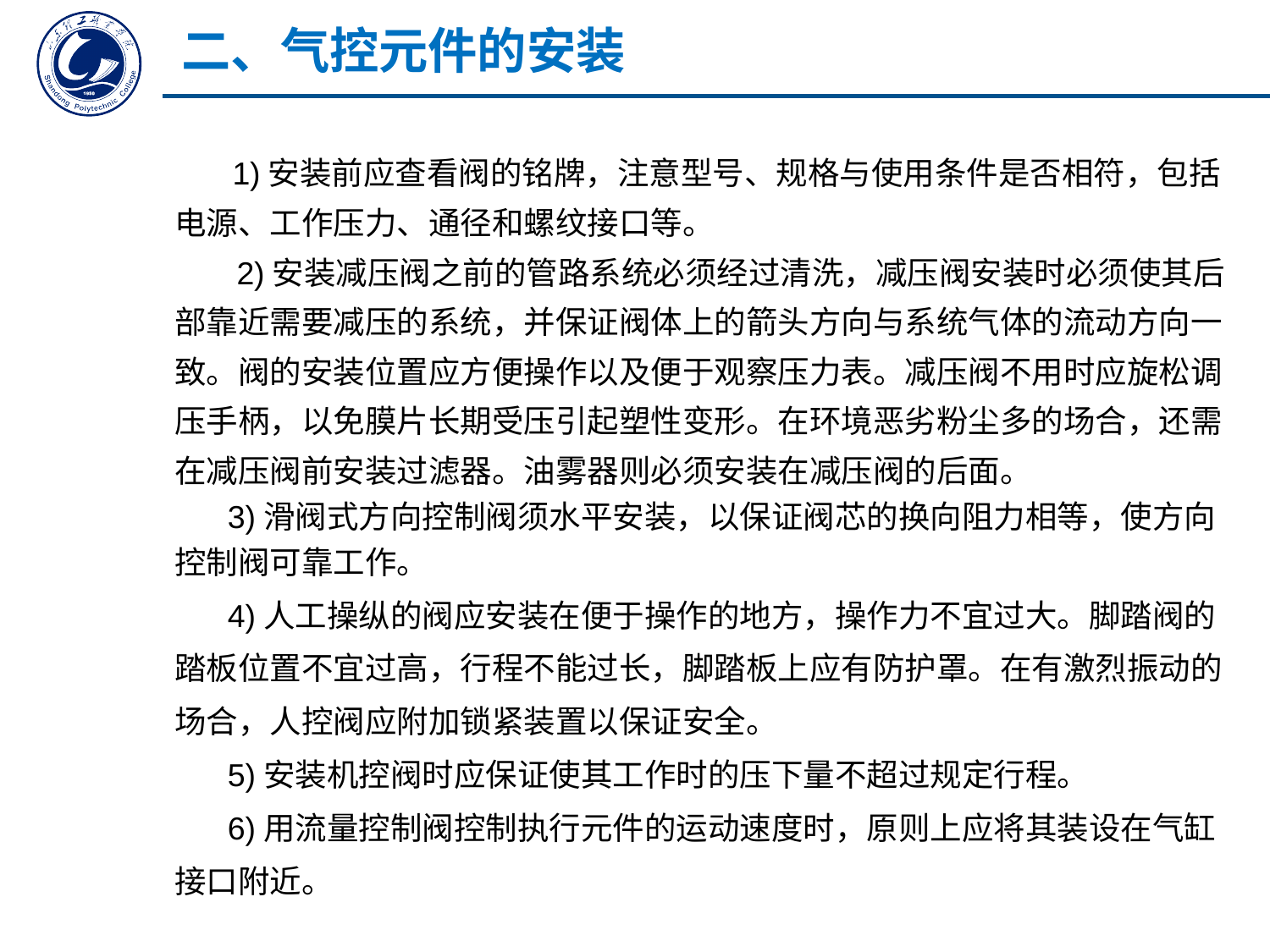

二、气控元件的安装
　  1)安装前应查看阀的铭牌，注意型号、规格与使用条件是否相符，包括电源、工作压力、通径和螺纹接口等。
       2)安装减压阀之前的管路系统必须经过清洗，减压阀安装时必须使其后部靠近需要减压的系统，并保证阀体上的箭头方向与系统气体的流动方向一致。阀的安装位置应方便操作以及便于观察压力表。减压阀不用时应旋松调压手柄，以免膜片长期受压引起塑性变形。在环境恶劣粉尘多的场合，还需在减压阀前安装过滤器。油雾器则必须安装在减压阀的后面。
      3)滑阀式方向控制阀须水平安装，以保证阀芯的换向阻力相等，使方向控制阀可靠工作。
      4)人工操纵的阀应安装在便于操作的地方，操作力不宜过大。脚踏阀的踏板位置不宜过高，行程不能过长，脚踏板上应有防护罩。在有激烈振动的场合，人控阀应附加锁紧装置以保证安全。
      5)安装机控阀时应保证使其工作时的压下量不超过规定行程。
      6)用流量控制阀控制执行元件的运动速度时，原则上应将其装设在气缸接口附近。